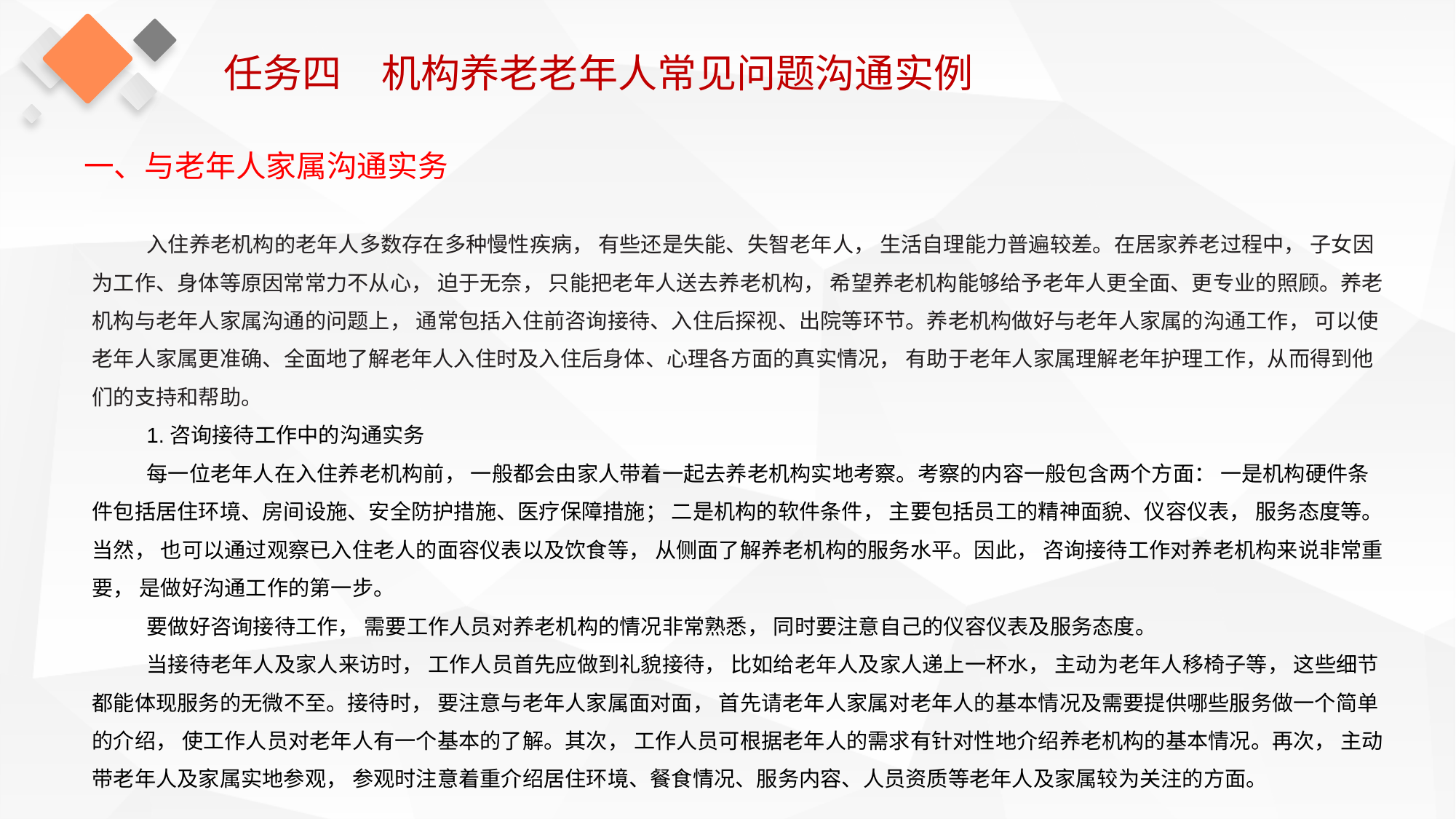

任务四　机构养老老年人常见问题沟通实例
一、与老年人家属沟通实务
入住养老机构的老年人多数存在多种慢性疾病， 有些还是失能、失智老年人， 生活自理能力普遍较差。在居家养老过程中， 子女因为工作、身体等原因常常力不从心， 迫于无奈， 只能把老年人送去养老机构， 希望养老机构能够给予老年人更全面、更专业的照顾。养老机构与老年人家属沟通的问题上， 通常包括入住前咨询接待、入住后探视、出院等环节。养老机构做好与老年人家属的沟通工作， 可以使老年人家属更准确、全面地了解老年人入住时及入住后身体、心理各方面的真实情况， 有助于老年人家属理解老年护理工作，从而得到他们的支持和帮助。
1.咨询接待工作中的沟通实务
每一位老年人在入住养老机构前， 一般都会由家人带着一起去养老机构实地考察。考察的内容一般包含两个方面： 一是机构硬件条件包括居住环境、房间设施、安全防护措施、医疗保障措施； 二是机构的软件条件， 主要包括员工的精神面貌、仪容仪表， 服务态度等。当然， 也可以通过观察已入住老人的面容仪表以及饮食等， 从侧面了解养老机构的服务水平。因此， 咨询接待工作对养老机构来说非常重要， 是做好沟通工作的第一步。
要做好咨询接待工作， 需要工作人员对养老机构的情况非常熟悉， 同时要注意自己的仪容仪表及服务态度。
当接待老年人及家人来访时， 工作人员首先应做到礼貌接待， 比如给老年人及家人递上一杯水， 主动为老年人移椅子等， 这些细节都能体现服务的无微不至。接待时， 要注意与老年人家属面对面， 首先请老年人家属对老年人的基本情况及需要提供哪些服务做一个简单的介绍， 使工作人员对老年人有一个基本的了解。其次， 工作人员可根据老年人的需求有针对性地介绍养老机构的基本情况。再次， 主动带老年人及家属实地参观， 参观时注意着重介绍居住环境、餐食情况、服务内容、人员资质等老年人及家属较为关注的方面。